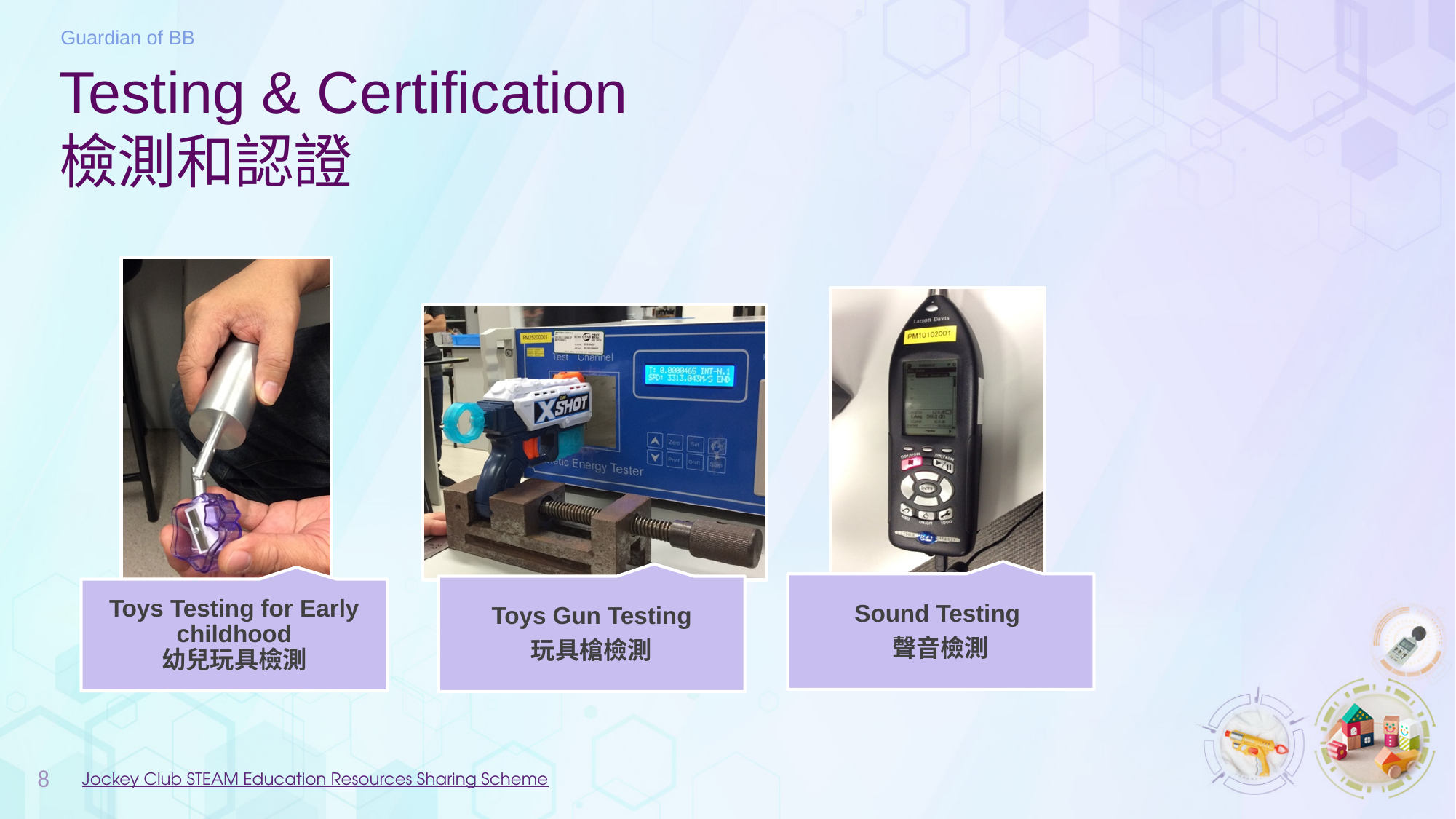

# Testing & Certification 檢測和認證
Toys Testing for Early childhood
幼兒玩具檢測
Toys Gun Testing
玩具槍檢測
Sound Testing
聲音檢測
8